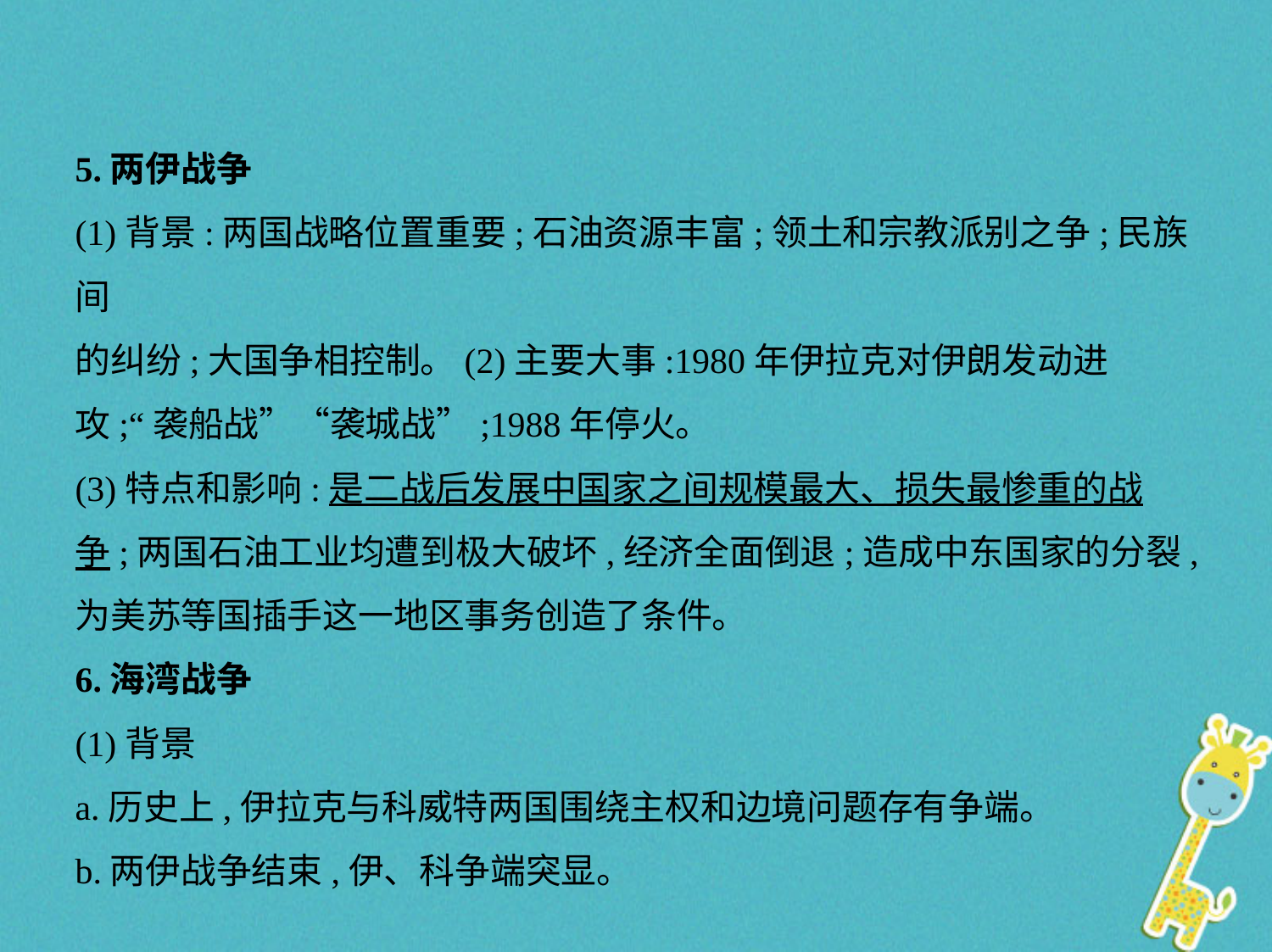

5.两伊战争
(1)背景:两国战略位置重要;石油资源丰富;领土和宗教派别之争;民族间
的纠纷;大国争相控制。(2)主要大事:1980年伊拉克对伊朗发动进攻;“袭船战”“袭城战”;1988年停火。
(3)特点和影响:是二战后发展中国家之间规模最大、损失最惨重的战
争;两国石油工业均遭到极大破坏,经济全面倒退;造成中东国家的分裂,
为美苏等国插手这一地区事务创造了条件。
6.海湾战争
(1)背景
a.历史上,伊拉克与科威特两国围绕主权和边境问题存有争端。
b.两伊战争结束,伊、科争端突显。